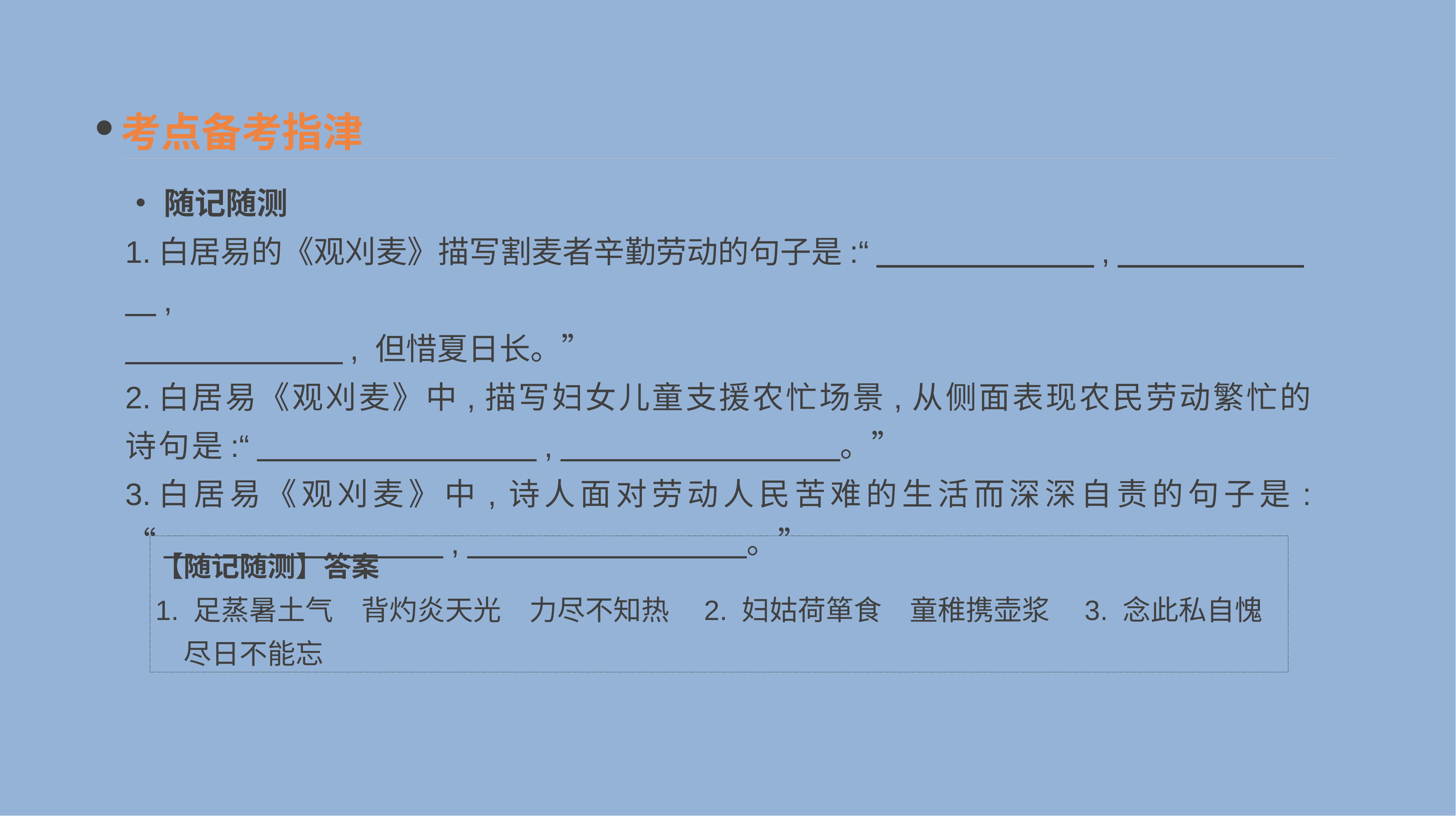

考点备考指津

•随记随测
1.白居易的《观刈麦》描写割麦者辛勤劳动的句子是:“　　　　　　　,　　　　　　　,
　　　　　　　, 但惜夏日长。”
2.白居易《观刈麦》中,描写妇女儿童支援农忙场景,从侧面表现农民劳动繁忙的诗句是:“　　　　　　　　　,　　　　　　　　　。”
3.白居易《观刈麦》中,诗人面对劳动人民苦难的生活而深深自责的句子是:
“　　　　　　　　　,　　　　　　　　　。”
【随记随测】答案
1. 足蒸暑土气　背灼炎天光　力尽不知热　2. 妇姑荷箪食　童稚携壶浆　3. 念此私自愧　尽日不能忘